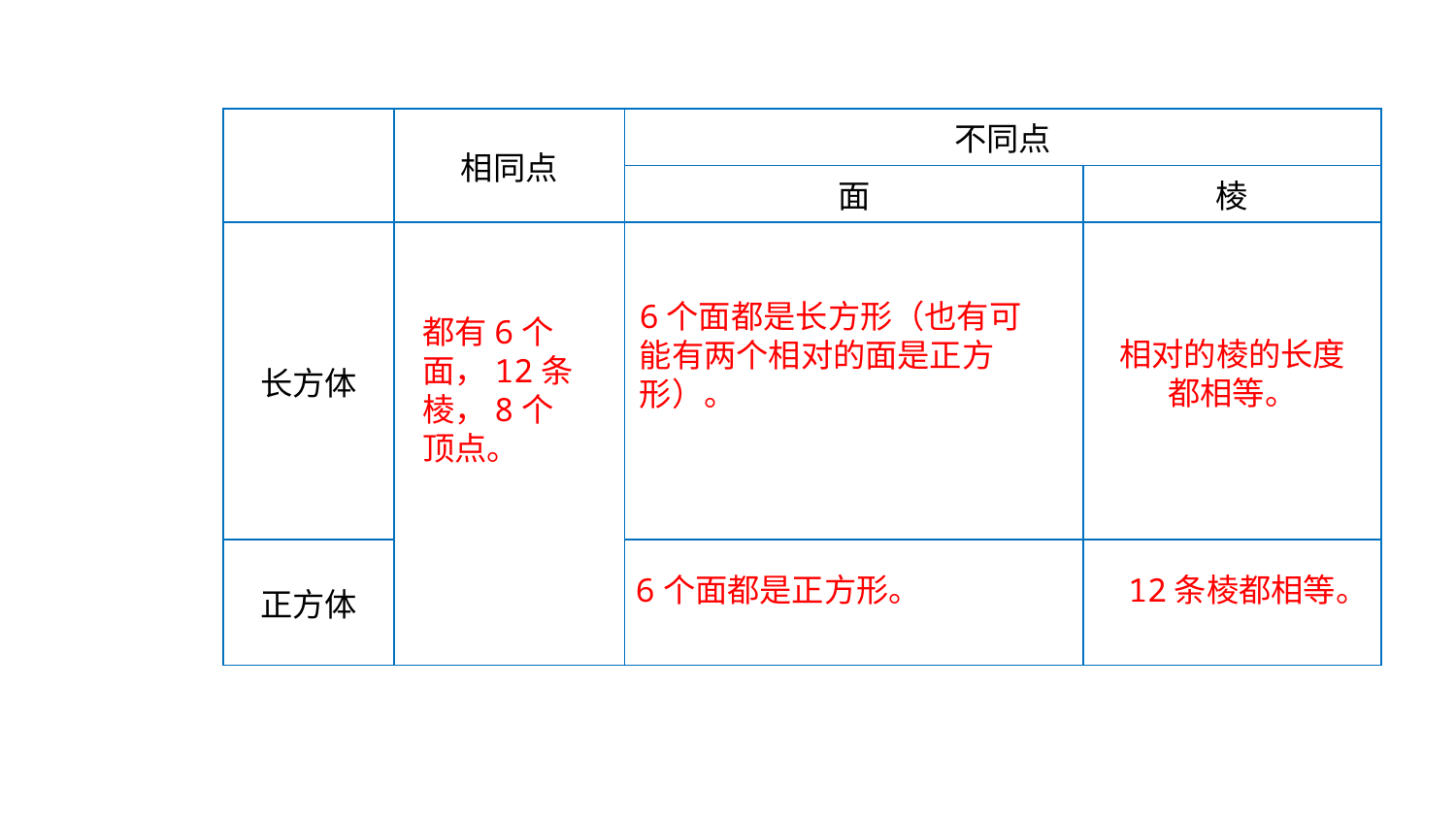

|  | 相同点 | 不同点 |  |
| --- | --- | --- | --- |
|  |  | 面 | 棱 |
| 长方体 |  |  |  |
| 正方体 |  |  |  |
6个面都是长方形（也有可能有两个相对的面是正方形）。
都有6个面，12条棱，8个顶点。
相对的棱的长度都相等。
6个面都是正方形。
12条棱都相等。